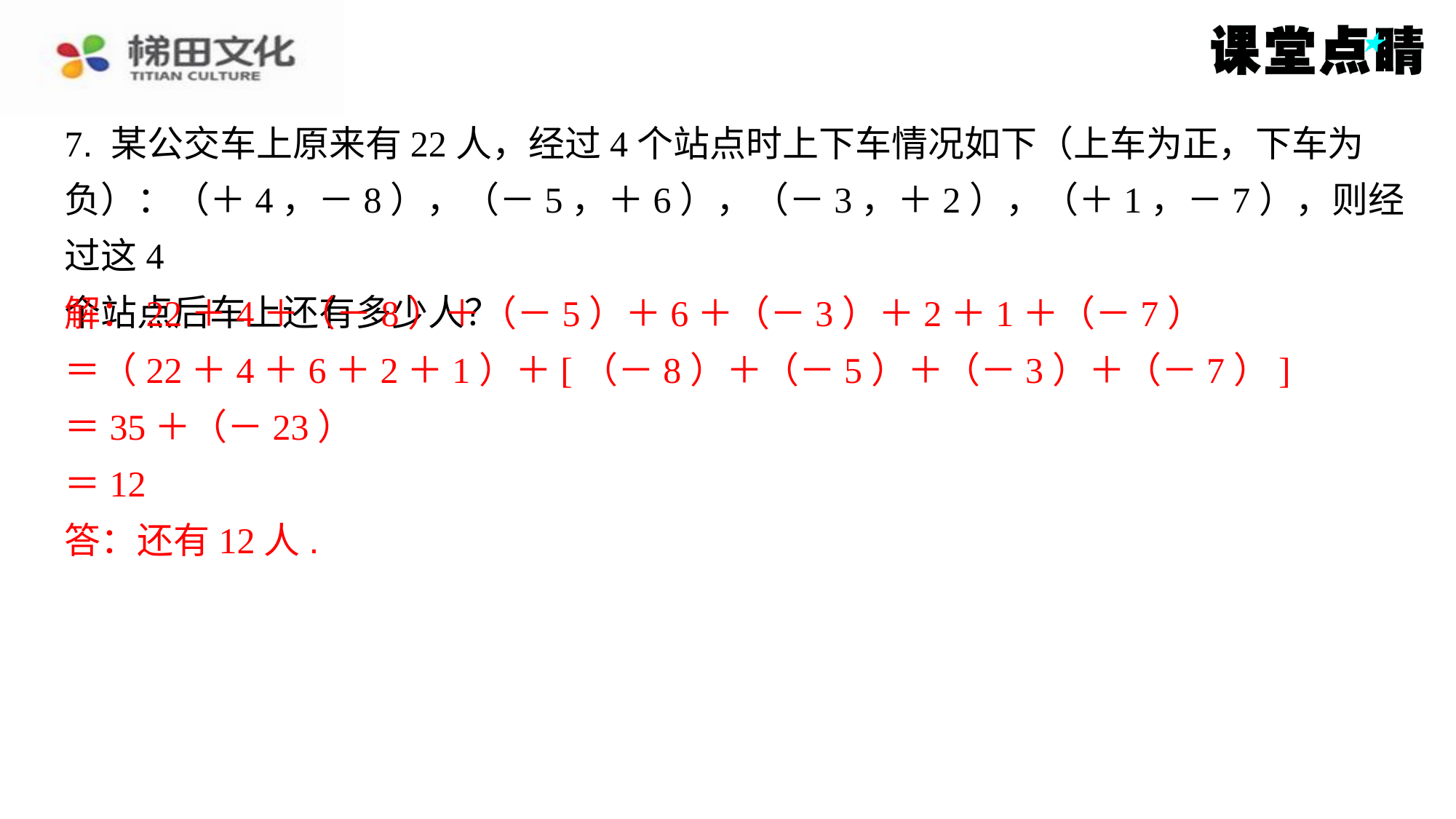

7. 某公交车上原来有22人，经过4个站点时上下车情况如下（上车为正，下车为
负）：（＋4，－8），（－5，＋6），（－3，＋2），（＋1，－7），则经过这4
个站点后车上还有多少人？
解：22＋4＋（－8）＋（－5）＋6＋（－3）＋2＋1＋（－7）
＝（22＋4＋6＋2＋1）＋[（－8）＋（－5）＋（－3）＋（－7）]
＝35＋（－23）
＝12
答：还有12人.
解：22＋4＋（－8）＋（－5）＋6＋（－3）＋2＋1＋（－7）
＝（22＋4＋6＋2＋1）＋[（－8）＋（－5）＋（－3）＋（－7）]
＝35＋（－23）
＝12
答：还有12人.